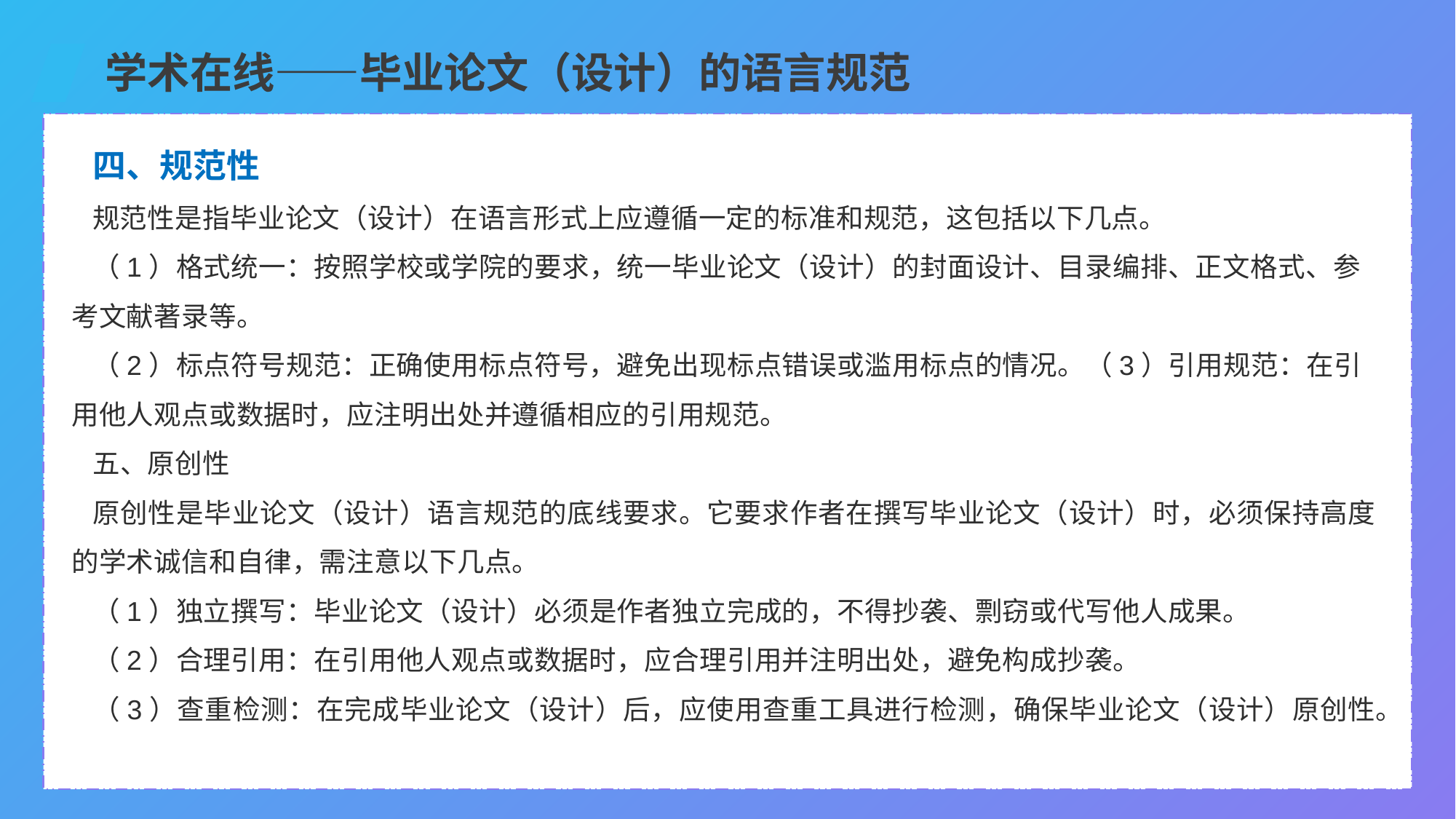

学术在线——毕业论文（设计）的语言规范

四、规范性
规范性是指毕业论文（设计）在语言形式上应遵循一定的标准和规范，这包括以下几点。
（1）格式统一：按照学校或学院的要求，统一毕业论文（设计）的封面设计、目录编排、正文格式、参考文献著录等。
（2）标点符号规范：正确使用标点符号，避免出现标点错误或滥用标点的情况。（3）引用规范：在引用他人观点或数据时，应注明出处并遵循相应的引用规范。
五、原创性
原创性是毕业论文（设计）语言规范的底线要求。它要求作者在撰写毕业论文（设计）时，必须保持高度的学术诚信和自律，需注意以下几点。
（1）独立撰写：毕业论文（设计）必须是作者独立完成的，不得抄袭、剽窃或代写他人成果。
（2）合理引用：在引用他人观点或数据时，应合理引用并注明出处，避免构成抄袭。
（3）查重检测：在完成毕业论文（设计）后，应使用查重工具进行检测，确保毕业论文（设计）原创性。